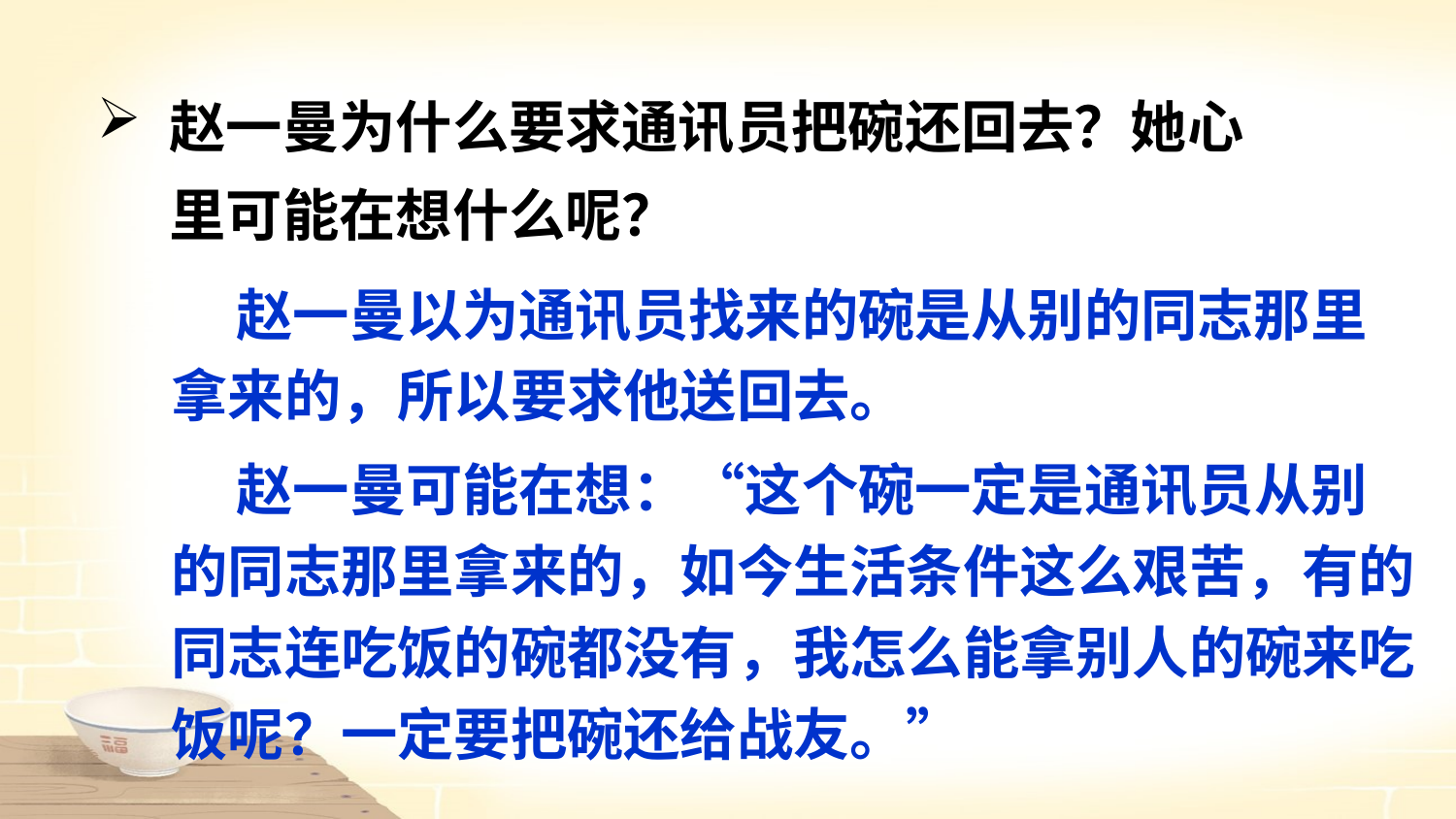

赵一曼为什么要求通讯员把碗还回去？她心里可能在想什么呢？
    赵一曼以为通讯员找来的碗是从别的同志那里拿来的，所以要求他送回去。
    赵一曼可能在想：“这个碗一定是通讯员从别的同志那里拿来的，如今生活条件这么艰苦，有的同志连吃饭的碗都没有，我怎么能拿别人的碗来吃饭呢？一定要把碗还给战友。”